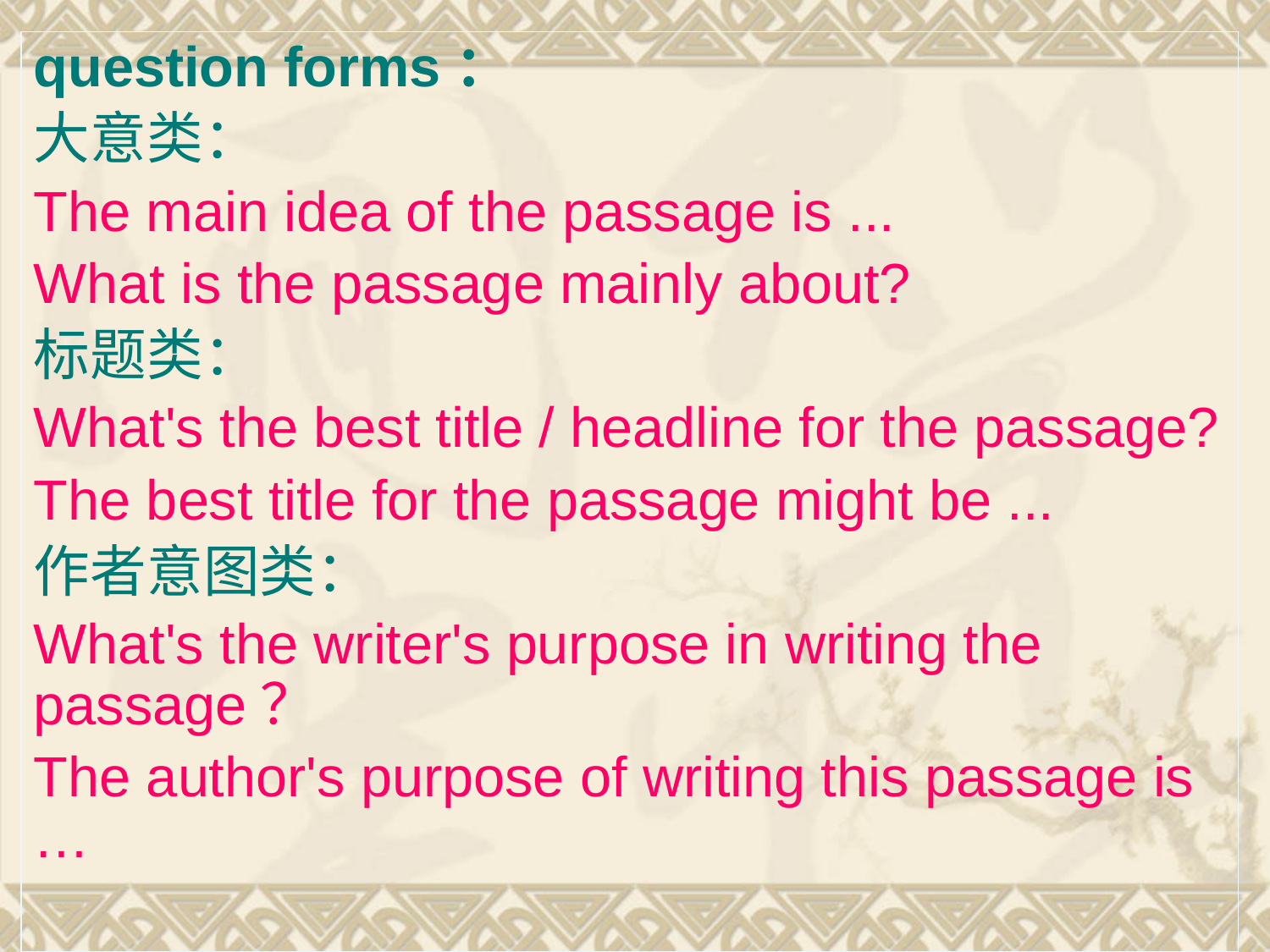

question forms：
大意类：
The main idea of the passage is ...
What is the passage mainly about?
标题类：
What's the best title / headline for the passage?
The best title for the passage might be ...
作者意图类：
What's the writer's purpose in writing the passage？
The author's purpose of writing this passage is …